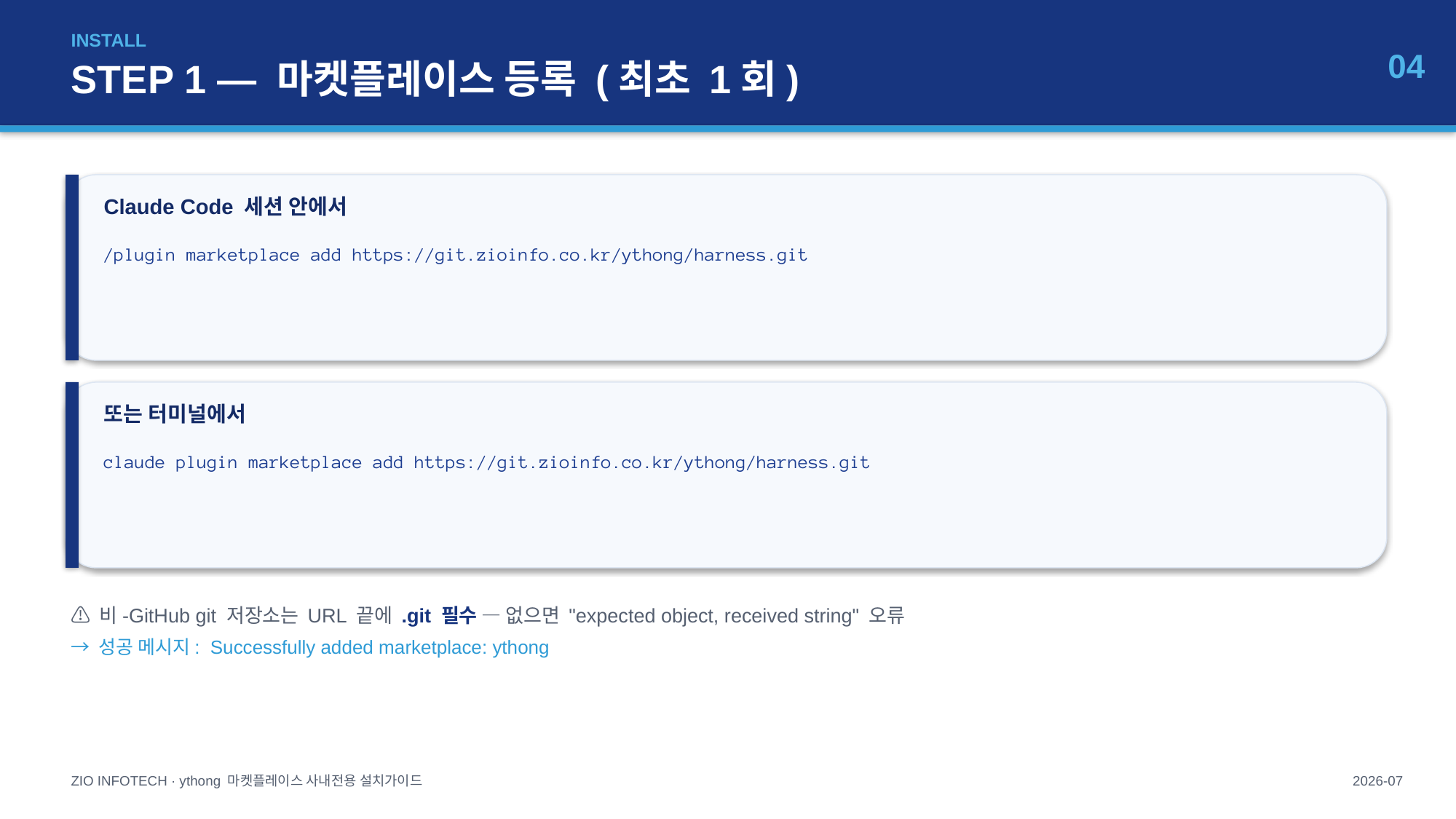

INSTALL
STEP 1 — 마켓플레이스 등록 (최초 1회)
04

Claude Code 세션 안에서
/plugin marketplace add https://git.zioinfo.co.kr/ythong/harness.git

또는 터미널에서
claude plugin marketplace add https://git.zioinfo.co.kr/ythong/harness.git
⚠ 비-GitHub git 저장소는 URL 끝에 .git 필수 — 없으면 "expected object, received string" 오류
→ 성공 메시지:  Successfully added marketplace: ythong
ZIO INFOTECH · ythong 마켓플레이스 사내전용 설치가이드
2026-07